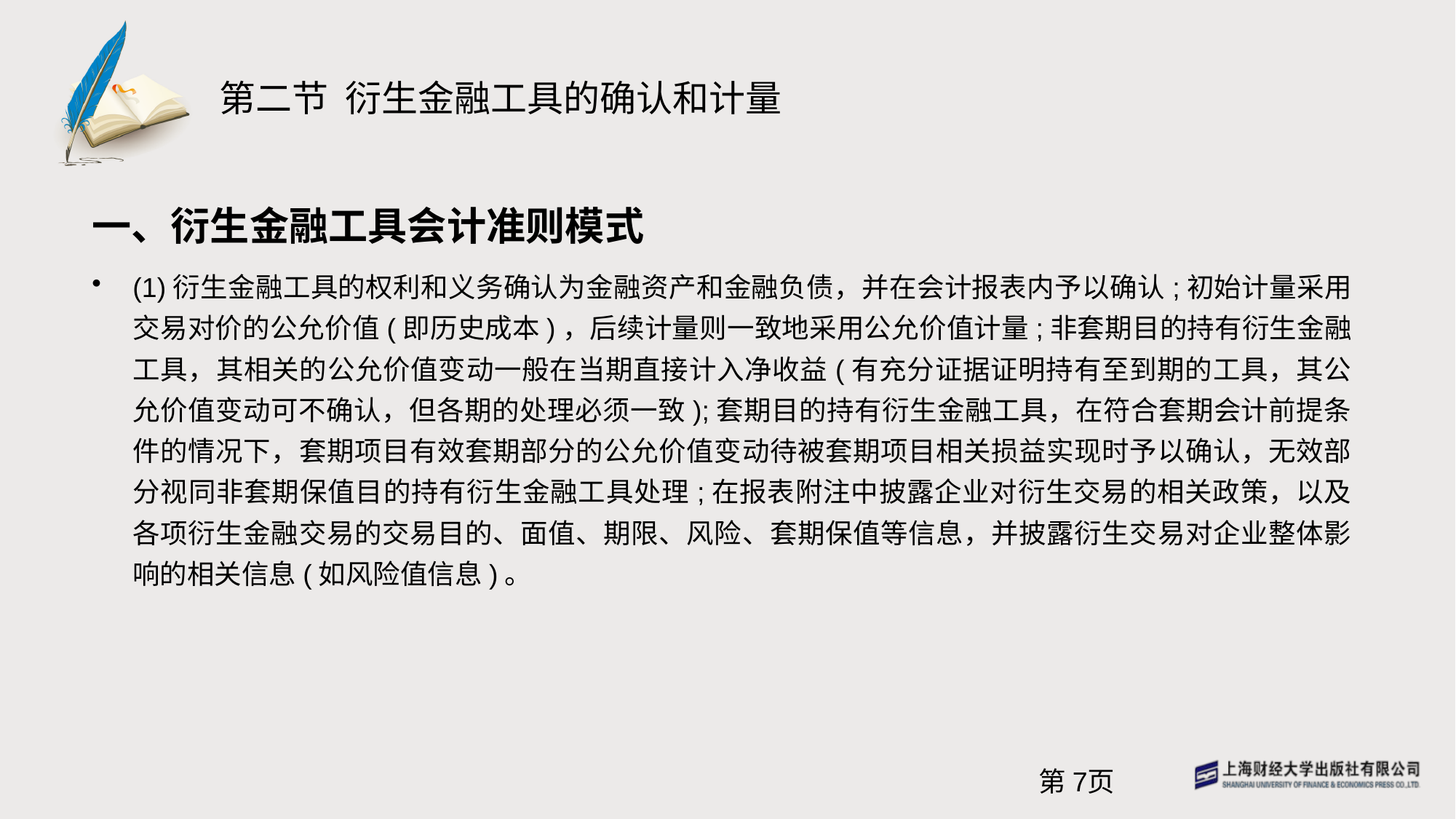

# 第二节  衍生金融工具的确认和计量
一、衍生金融工具会计准则模式
(1)衍生金融工具的权利和义务确认为金融资产和金融负债，并在会计报表内予以确认;初始计量采用交易对价的公允价值(即历史成本)，后续计量则一致地采用公允价值计量;非套期目的持有衍生金融工具，其相关的公允价值变动一般在当期直接计入净收益(有充分证据证明持有至到期的工具，其公允价值变动可不确认，但各期的处理必须一致);套期目的持有衍生金融工具，在符合套期会计前提条件的情况下，套期项目有效套期部分的公允价值变动待被套期项目相关损益实现时予以确认，无效部分视同非套期保值目的持有衍生金融工具处理;在报表附注中披露企业对衍生交易的相关政策，以及各项衍生金融交易的交易目的、面值、期限、风险、套期保值等信息，并披露衍生交易对企业整体影响的相关信息(如风险值信息)。

7